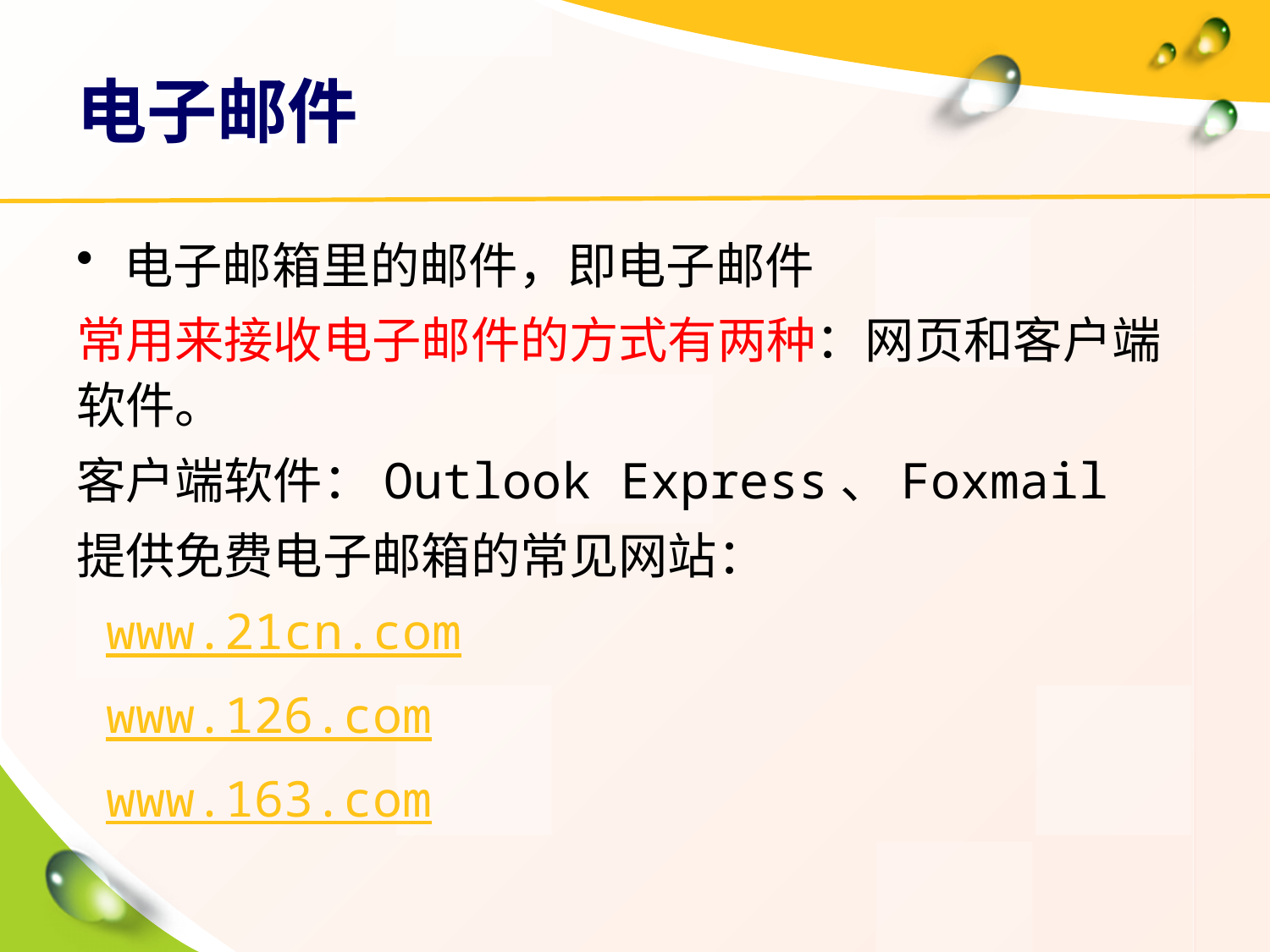

# 电子邮件
电子邮箱里的邮件，即电子邮件
常用来接收电子邮件的方式有两种：网页和客户端软件。
客户端软件：Outlook Express、Foxmail
提供免费电子邮箱的常见网站：
 www.21cn.com
 www.126.com
 www.163.com